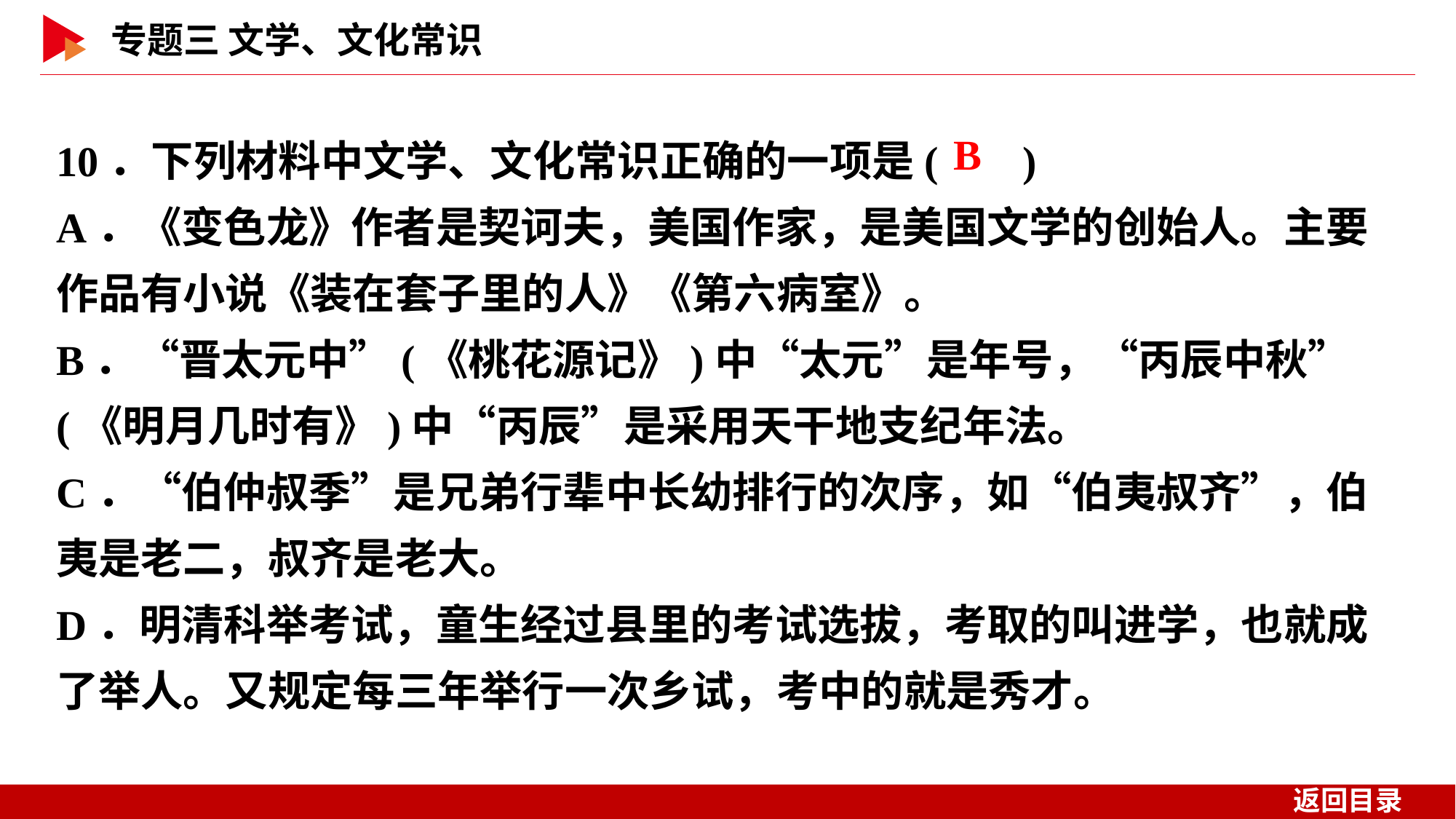

10．下列材料中文学、文化常识正确的一项是(        )
A．《变色龙》作者是契诃夫，美国作家，是美国文学的创始人。主要作品有小说《装在套子里的人》《第六病室》。
B．“晋太元中”(《桃花源记》)中“太元”是年号，“丙辰中秋” (《明月几时有》)中“丙辰”是采用天干地支纪年法。
C．“伯仲叔季”是兄弟行辈中长幼排行的次序，如“伯夷叔齐”，伯夷是老二，叔齐是老大。
D．明清科举考试，童生经过县里的考试选拔，考取的叫进学，也就成了举人。又规定每三年举行一次乡试，考中的就是秀才。
   B